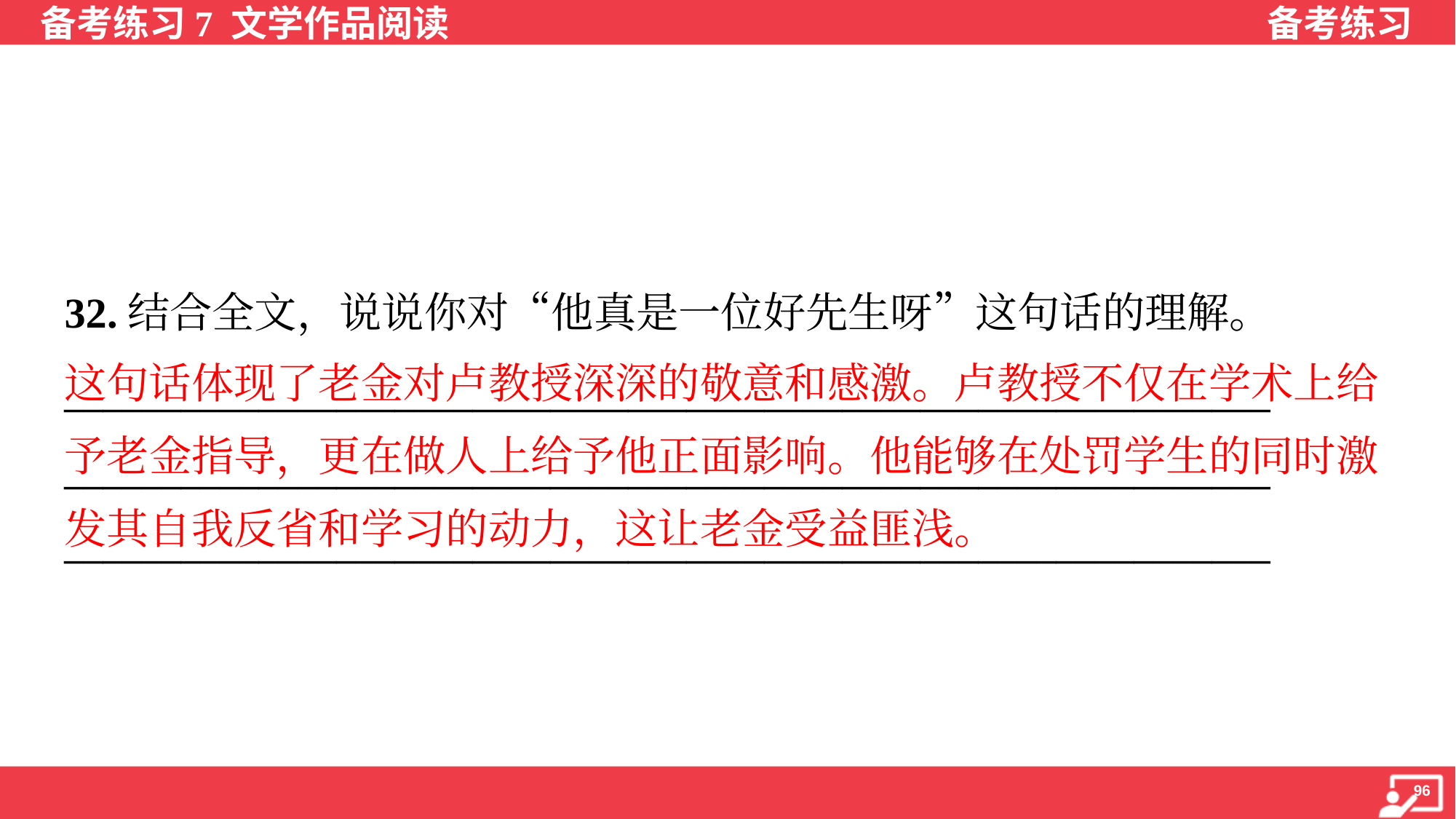

32.结合全文，说说你对“他真是一位好先生呀”这句话的理解。
这句话体现了老金对卢教授深深的敬意和感激。卢教授不仅在学术上给
予老金指导，更在做人上给予他正面影响。他能够在处罚学生的同时激
发其自我反省和学习的动力，这让老金受益匪浅。
______________________________________________________________
______________________________________________________________
______________________________________________________________